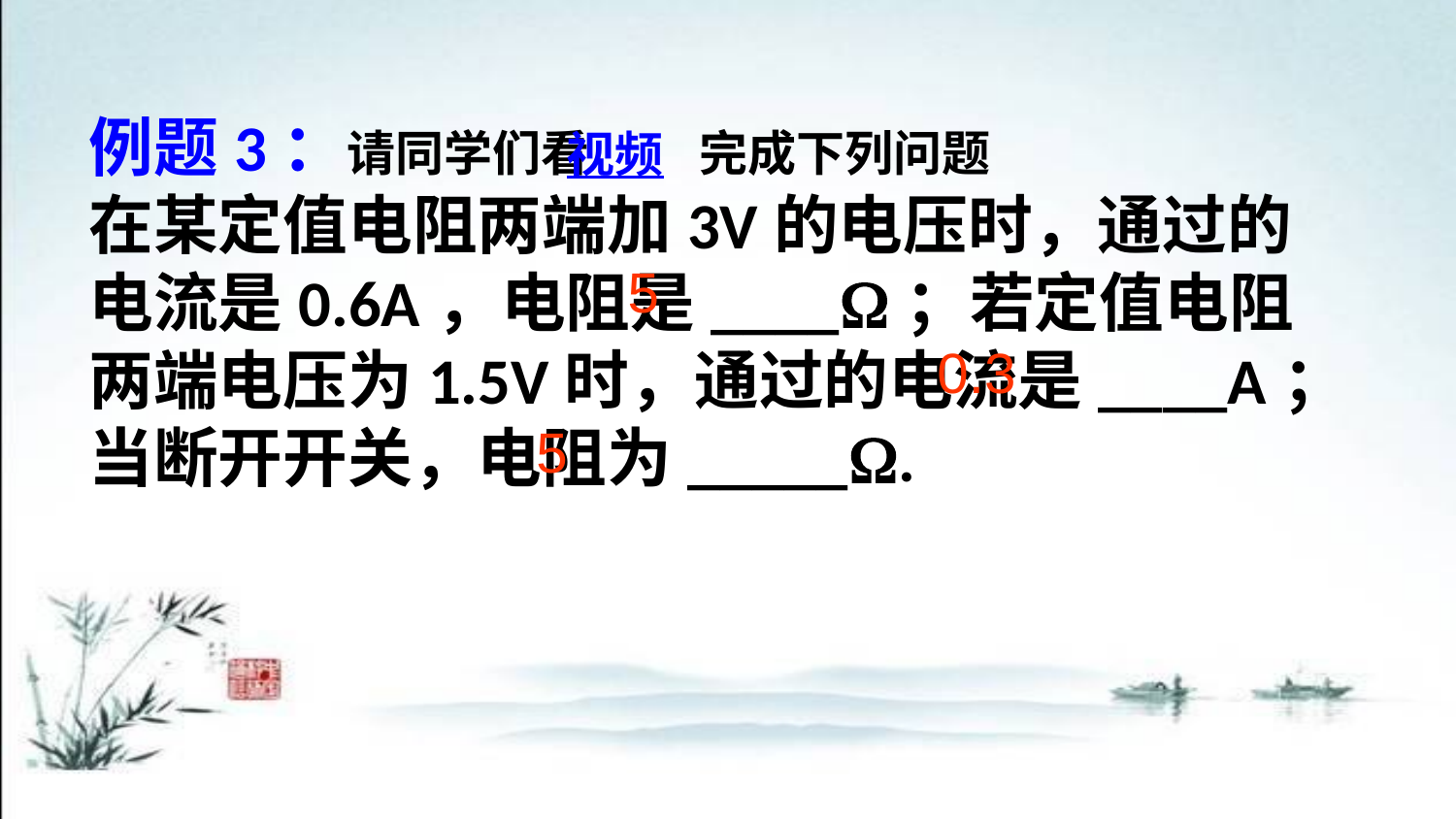

例题3：请同学们看          完成下列问题
在某定值电阻两端加3V的电压时，通过的电流是0.6A，电阻是____Ω；若定值电阻两端电压为1.5V时，通过的电流是____A；当断开开关，电阻为_____Ω.

视频
5
0.3
5